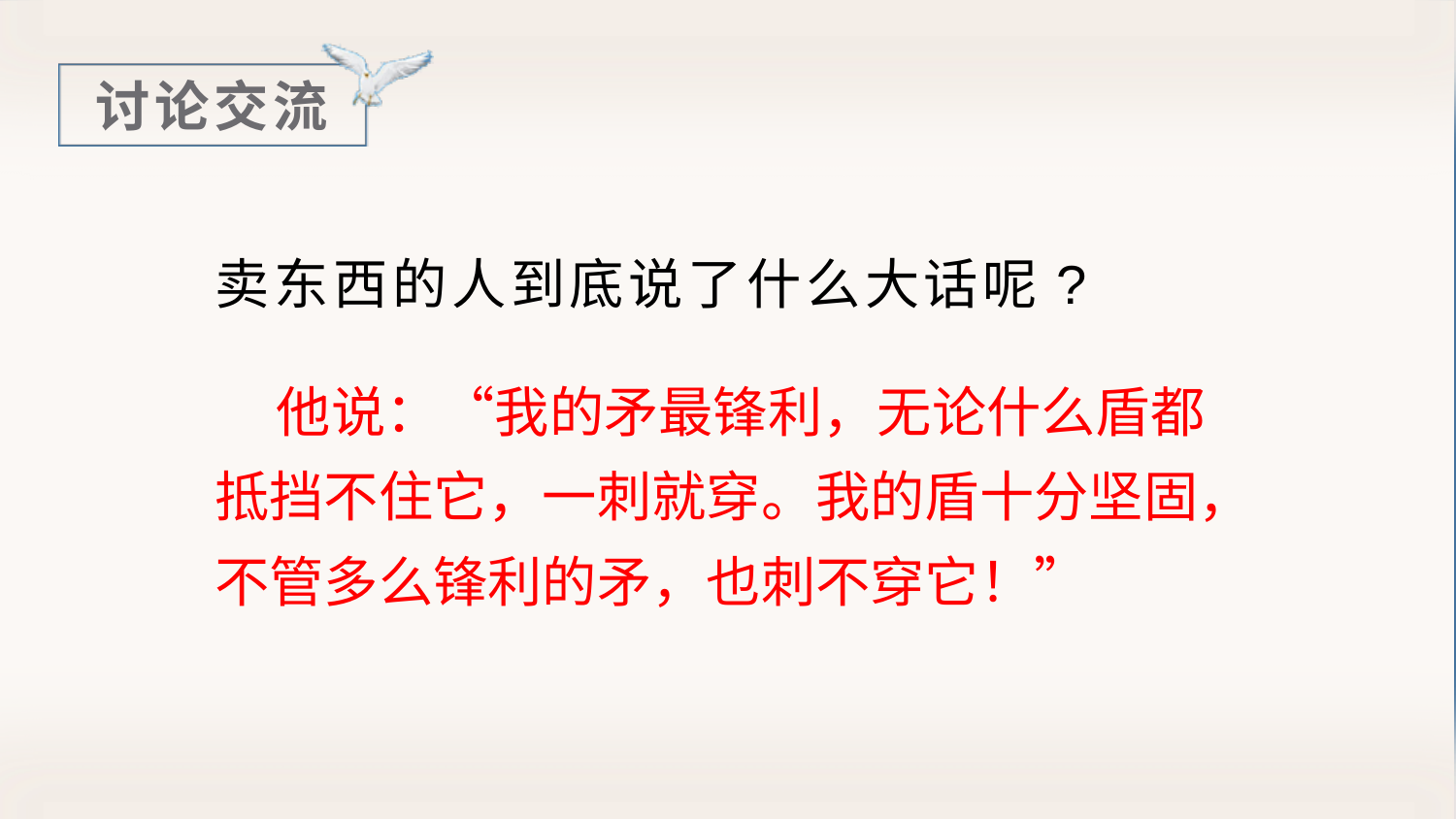

讨论交流
卖东西的人到底说了什么大话呢?
    他说：“我的矛最锋利，无论什么盾都抵挡不住它，一刺就穿。我的盾十分坚固，不管多么锋利的矛，也刺不穿它！”